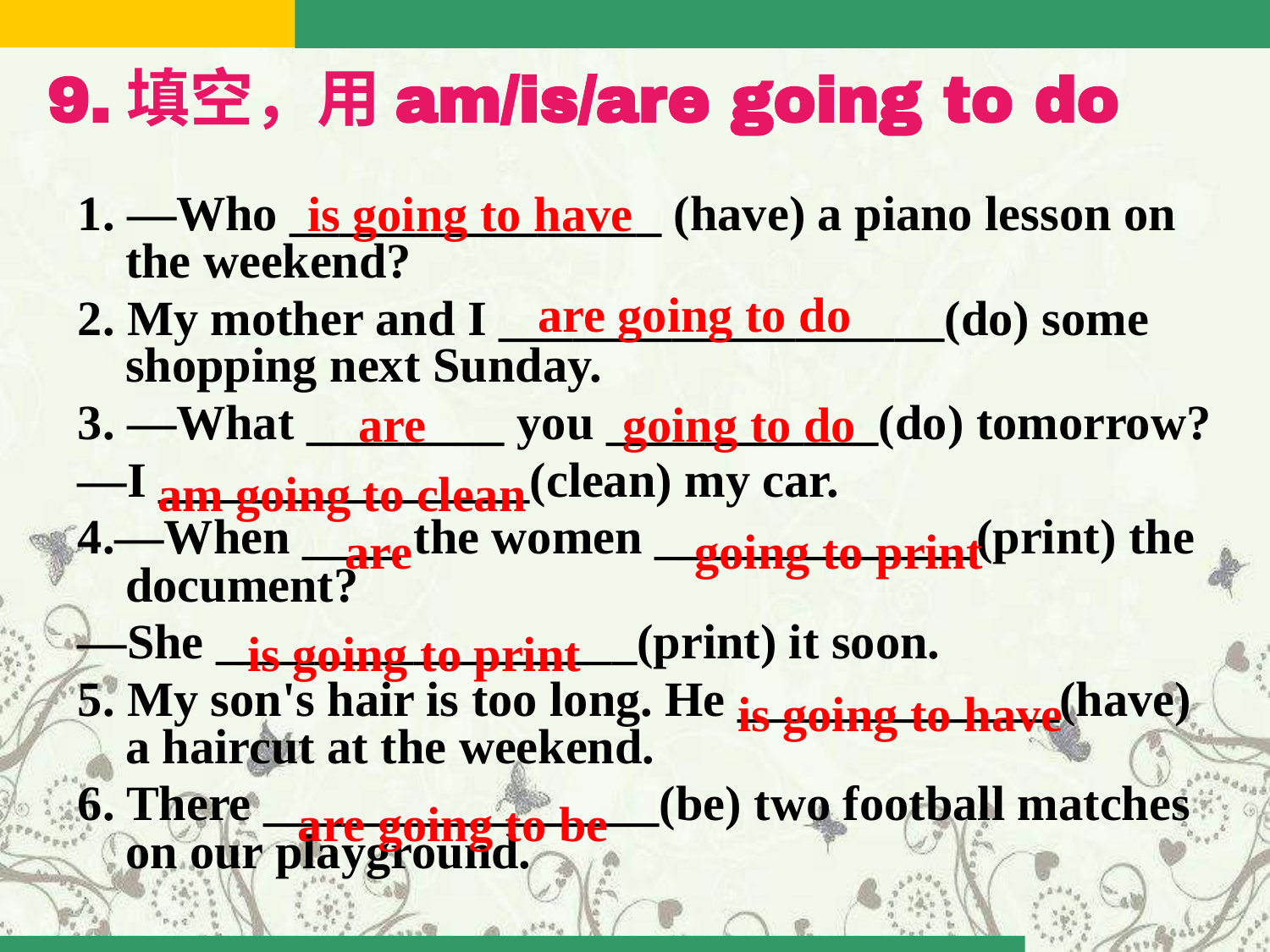

# 9.填空，用am/is/are going to do
is going to have
1. —Who _______________ (have) a piano lesson on the weekend?
2. My mother and I __________________(do) some shopping next Sunday.
3. —What ________ you ___________(do) tomorrow?
—I _______________(clean) my car.
4.—When ____ the women _____________(print) the document?
—She _________________(print) it soon.
5. My son's hair is too long. He _____________(have) a haircut at the weekend.
6. There ________________(be) two football matches on our playground.
are going to do
are                going to do
am going to clean
are                       going to print
is going to print
is going to have
are going to be